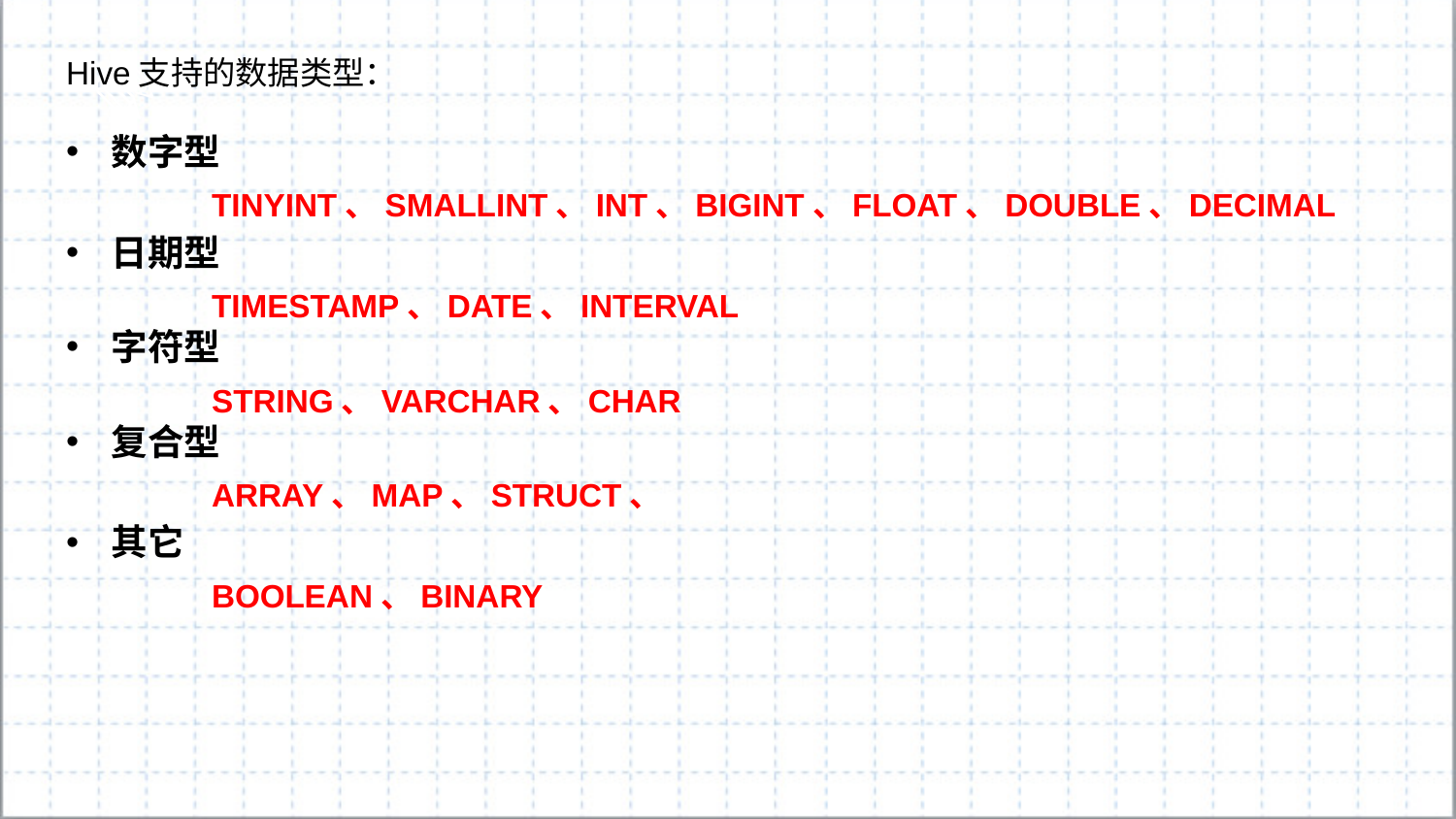

Hive支持的数据类型：
数字型
	TINYINT、SMALLINT、INT、BIGINT、FLOAT、DOUBLE、DECIMAL
日期型
	TIMESTAMP、DATE、INTERVAL
字符型
	STRING、VARCHAR、CHAR
复合型
	ARRAY、MAP、STRUCT、
其它
	BOOLEAN、BINARY